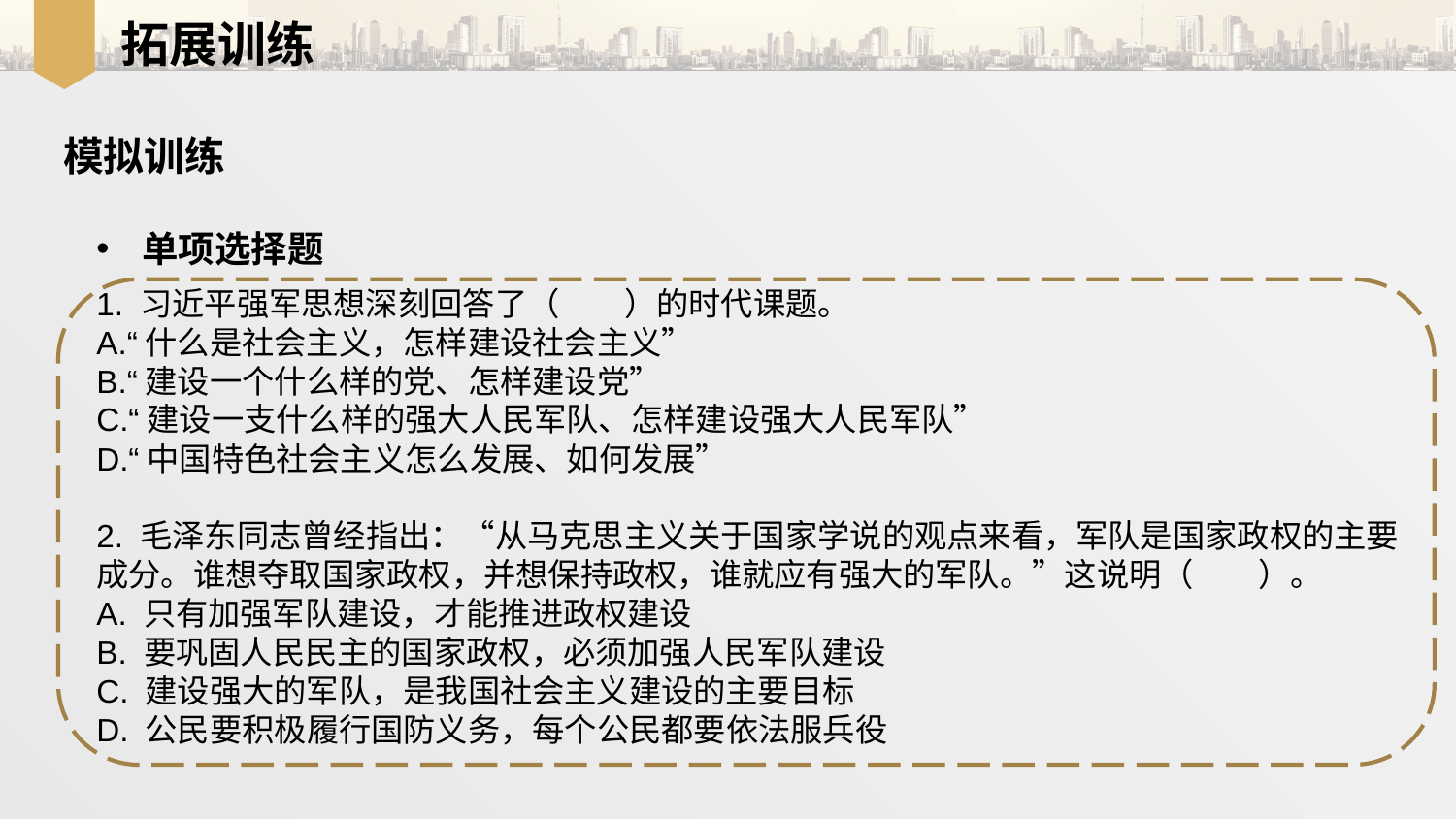

拓展训练
模拟训练
单项选择题

1. 习近平强军思想深刻回答了（　　）的时代课题。
A.“什么是社会主义，怎样建设社会主义”
B.“建设一个什么样的党、怎样建设党”
C.“建设一支什么样的强大人民军队、怎样建设强大人民军队”
D.“中国特色社会主义怎么发展、如何发展”

2. 毛泽东同志曾经指出：“从马克思主义关于国家学说的观点来看，军队是国家政权的主要成分。谁想夺取国家政权，并想保持政权，谁就应有强大的军队。”这说明（　　）。
A. 只有加强军队建设，才能推进政权建设
B. 要巩固人民民主的国家政权，必须加强人民军队建设
C. 建设强大的军队，是我国社会主义建设的主要目标
D. 公民要积极履行国防义务，每个公民都要依法服兵役